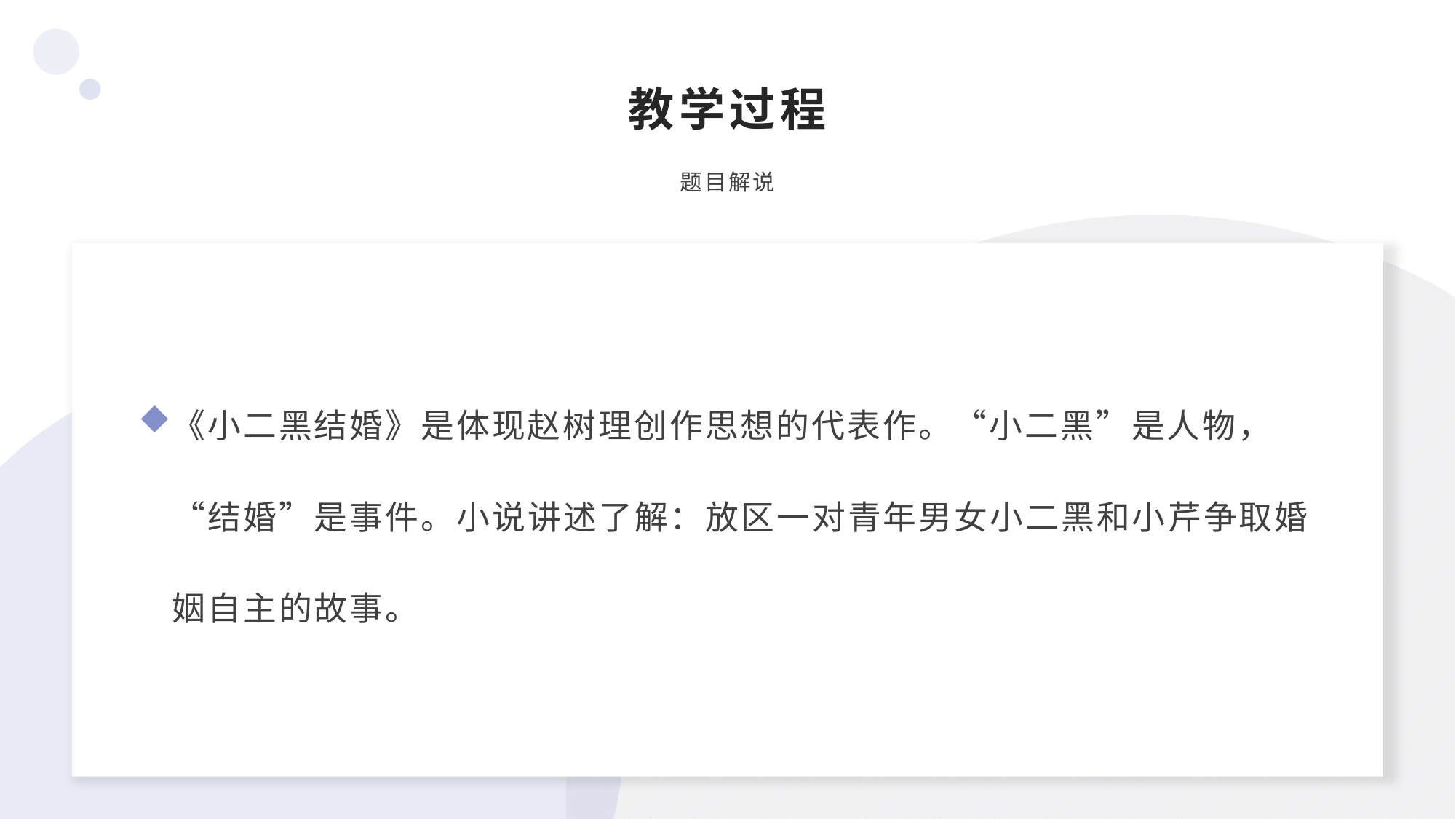

教学过程

题目解说

《小二黑结婚》是体现赵树理创作思想的代表作。“小二黑”是人物，“结婚”是事件。小说讲述了解：放区一对青年男女小二黑和小芹争取婚姻自主的故事。